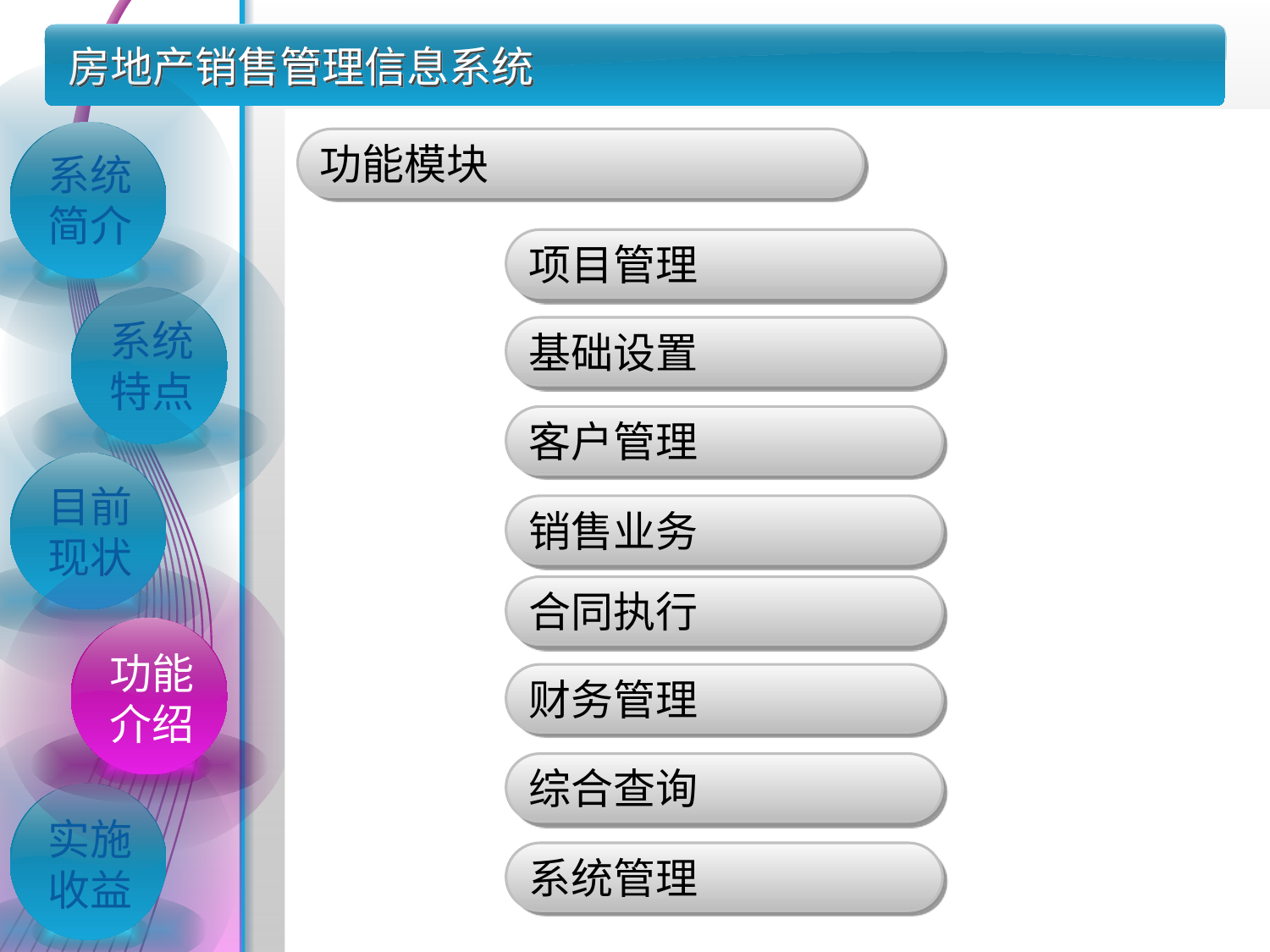

# 房地产销售管理信息系统

功能模块
系统简介

项目管理
系统特点
基础设置

客户管理
目前现状
销售业务

合同执行
功能介绍
财务管理

综合查询
实施收益
系统管理